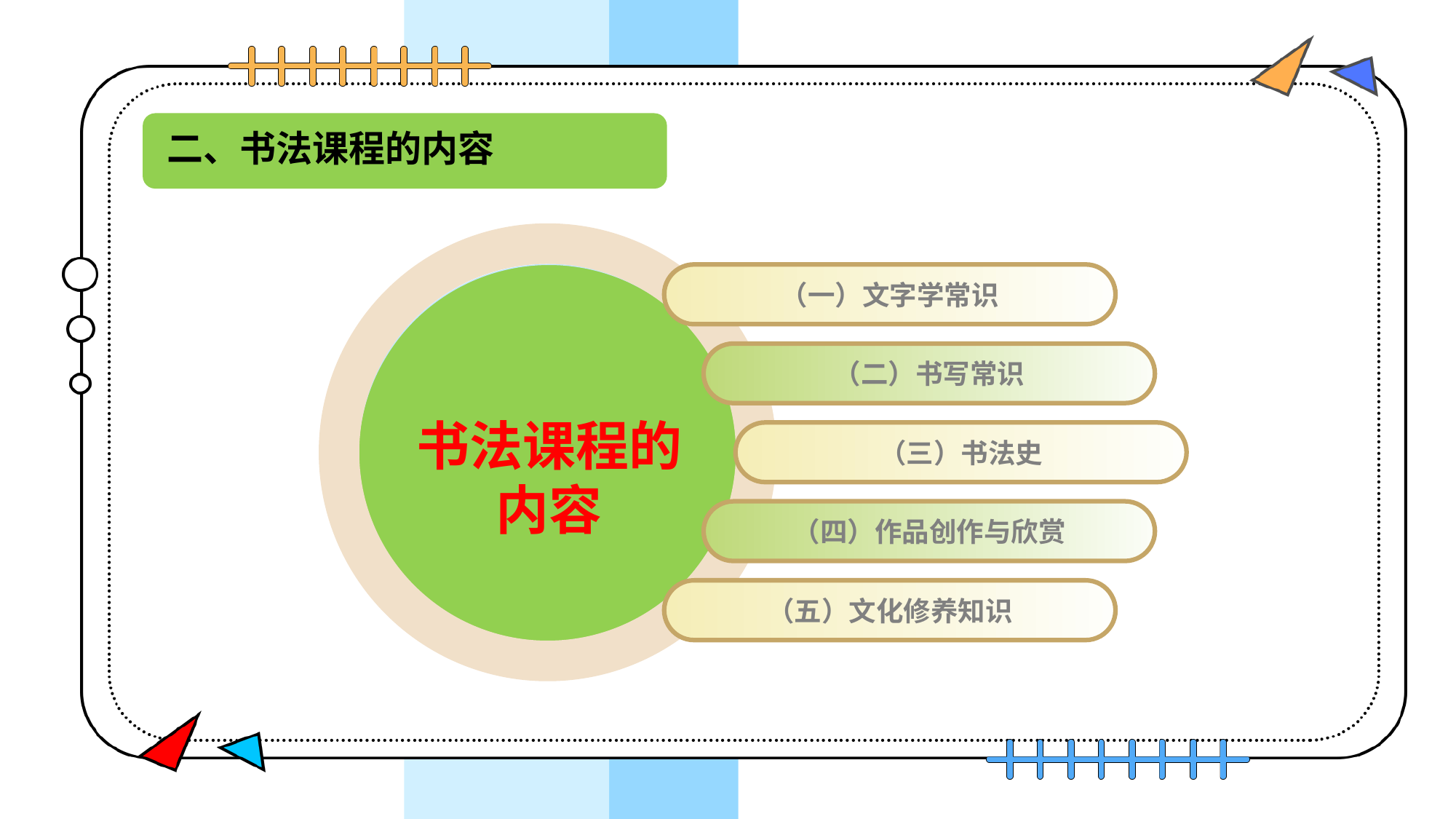

二、书法课程的内容

（一）文字学常识
（二）书写常识
书法课程的内容
（三）书法史
（四）作品创作与欣赏
（五）文化修养知识